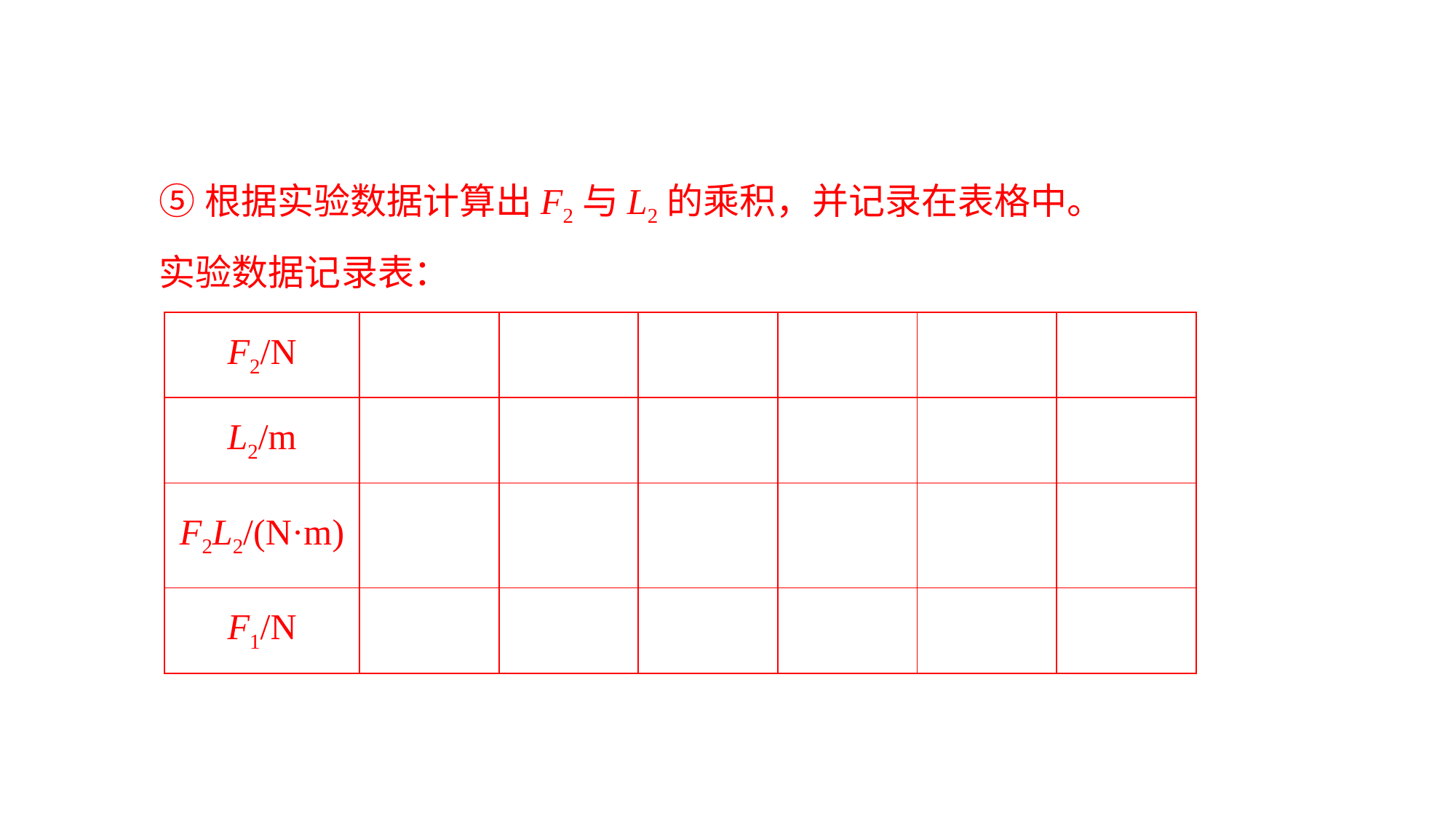

⑤根据实验数据计算出F2与L2的乘积，并记录在表格中。
实验数据记录表：
| F2/N |  |  |  |  |  |  |
| --- | --- | --- | --- | --- | --- | --- |
| L2/m |  |  |  |  |  |  |
| F2L2/(N·m) |  |  |  |  |  |  |
| F1/N |  |  |  |  |  |  |